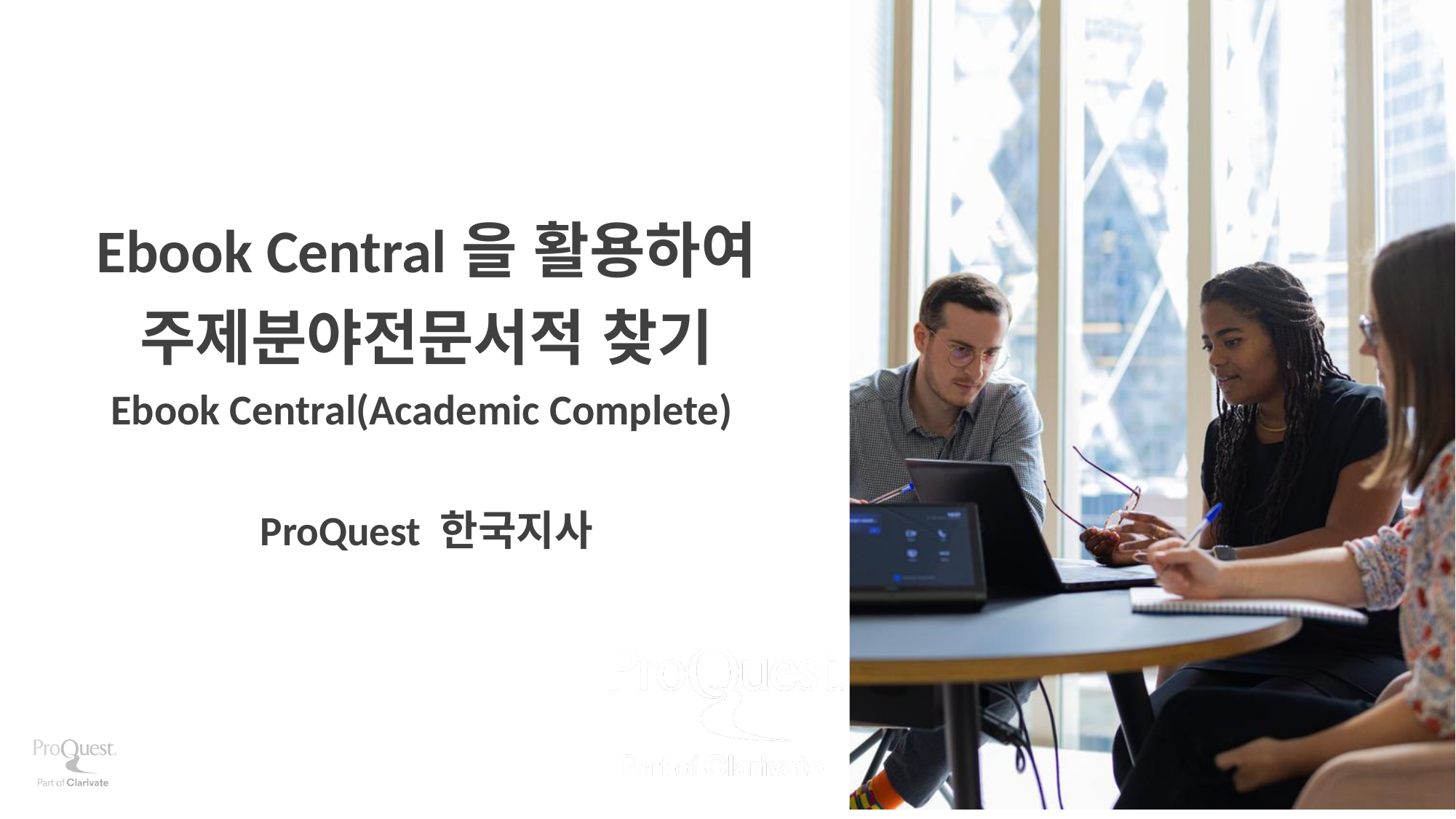

# Ebook Central을 활용하여 주제분야전문서적 찾기 Ebook Central(Academic Complete)
ProQuest 한국지사